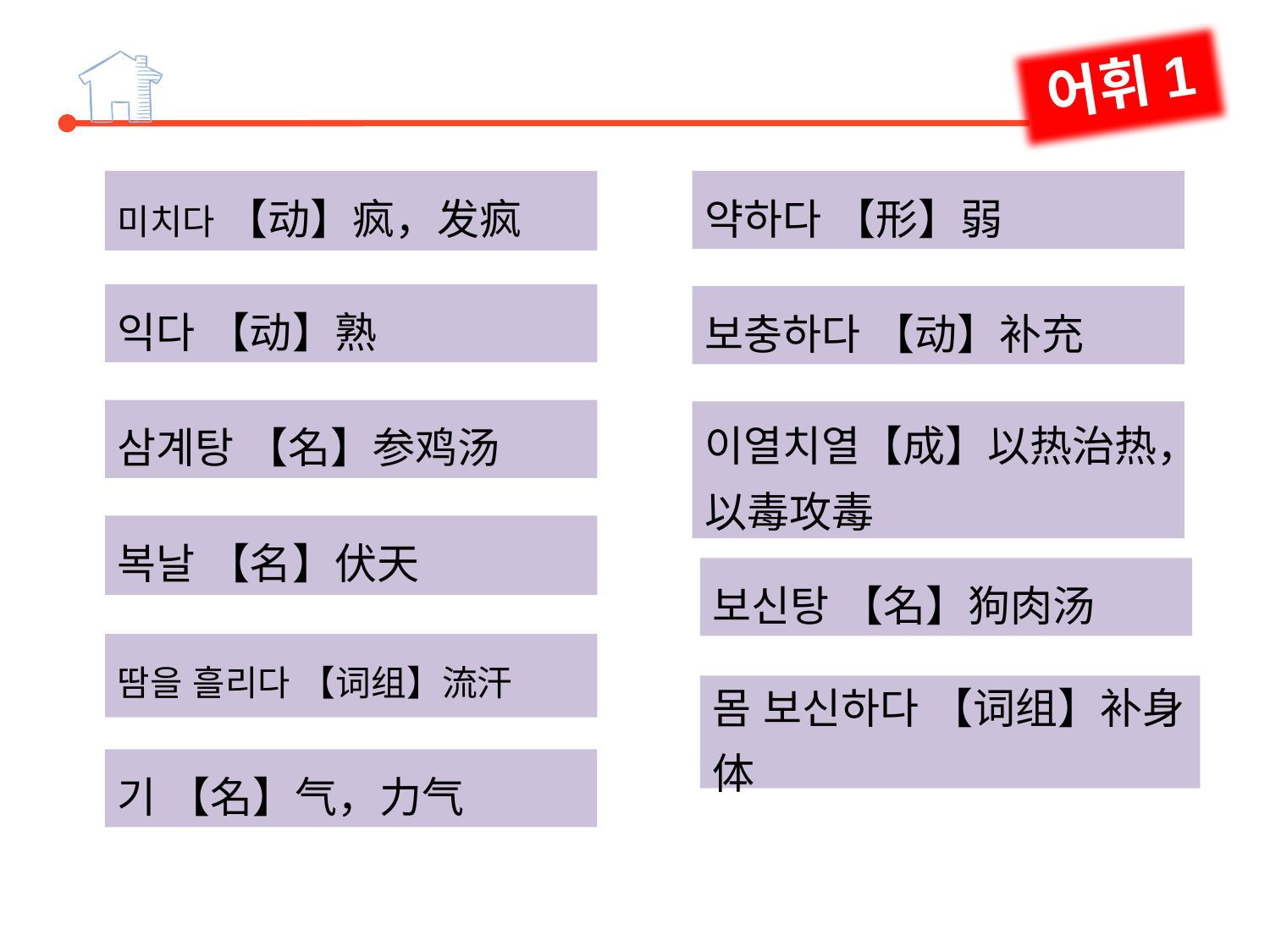

어휘1

미치다 【动】疯，发疯
익다 【动】熟
삼계탕 【名】参鸡汤
복날 【名】伏天
약하다 【形】弱
보충하다 【动】补充
이열치열【成】以热治热，以毒攻毒
보신탕 【名】狗肉汤
땀을 흘리다 【词组】流汗
몸 보신하다 【词组】补身体
기 【名】气，力气